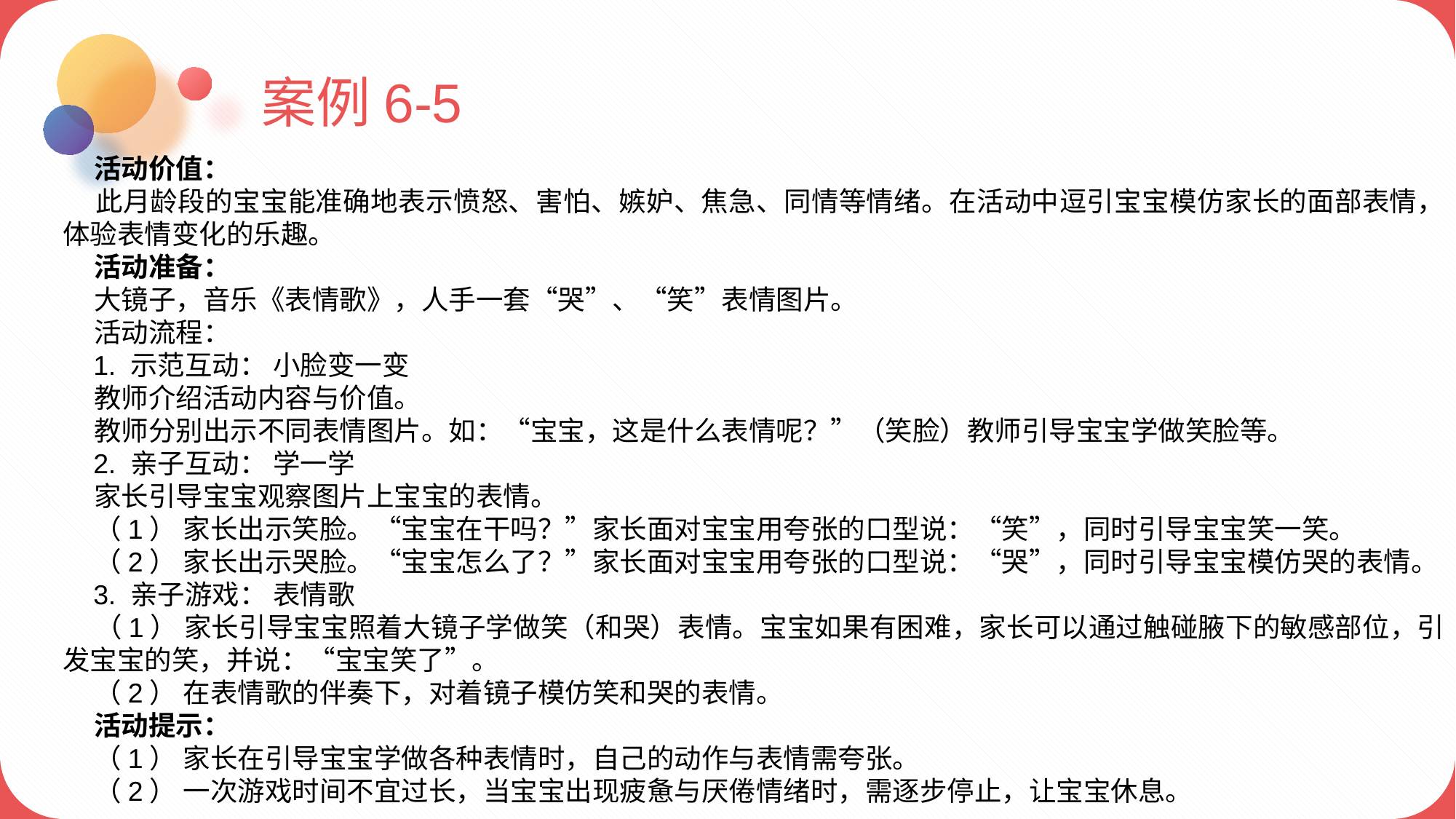

案例6-5
    活动价值：
    此月龄段的宝宝能准确地表示愤怒、害怕、嫉妒、焦急、同情等情绪。在活动中逗引宝宝模仿家长的面部表情，体验表情变化的乐趣。
    活动准备：
    大镜子，音乐《表情歌》，人手一套“哭”、“笑”表情图片。
    活动流程：
    1. 示范互动： 小脸变一变
    教师介绍活动内容与价值。
    教师分别出示不同表情图片。如：“宝宝，这是什么表情呢？”（笑脸）教师引导宝宝学做笑脸等。
    2. 亲子互动： 学一学
    家长引导宝宝观察图片上宝宝的表情。
    （1） 家长出示笑脸。“宝宝在干吗？”家长面对宝宝用夸张的口型说：“笑”，同时引导宝宝笑一笑。
    （2） 家长出示哭脸。“宝宝怎么了？”家长面对宝宝用夸张的口型说：“哭”，同时引导宝宝模仿哭的表情。
    3. 亲子游戏： 表情歌
    （1） 家长引导宝宝照着大镜子学做笑（和哭）表情。宝宝如果有困难，家长可以通过触碰腋下的敏感部位，引发宝宝的笑，并说：“宝宝笑了”。
    （2） 在表情歌的伴奏下，对着镜子模仿笑和哭的表情。
    活动提示：
    （1） 家长在引导宝宝学做各种表情时，自己的动作与表情需夸张。
    （2） 一次游戏时间不宜过长，当宝宝出现疲惫与厌倦情绪时，需逐步停止，让宝宝休息。